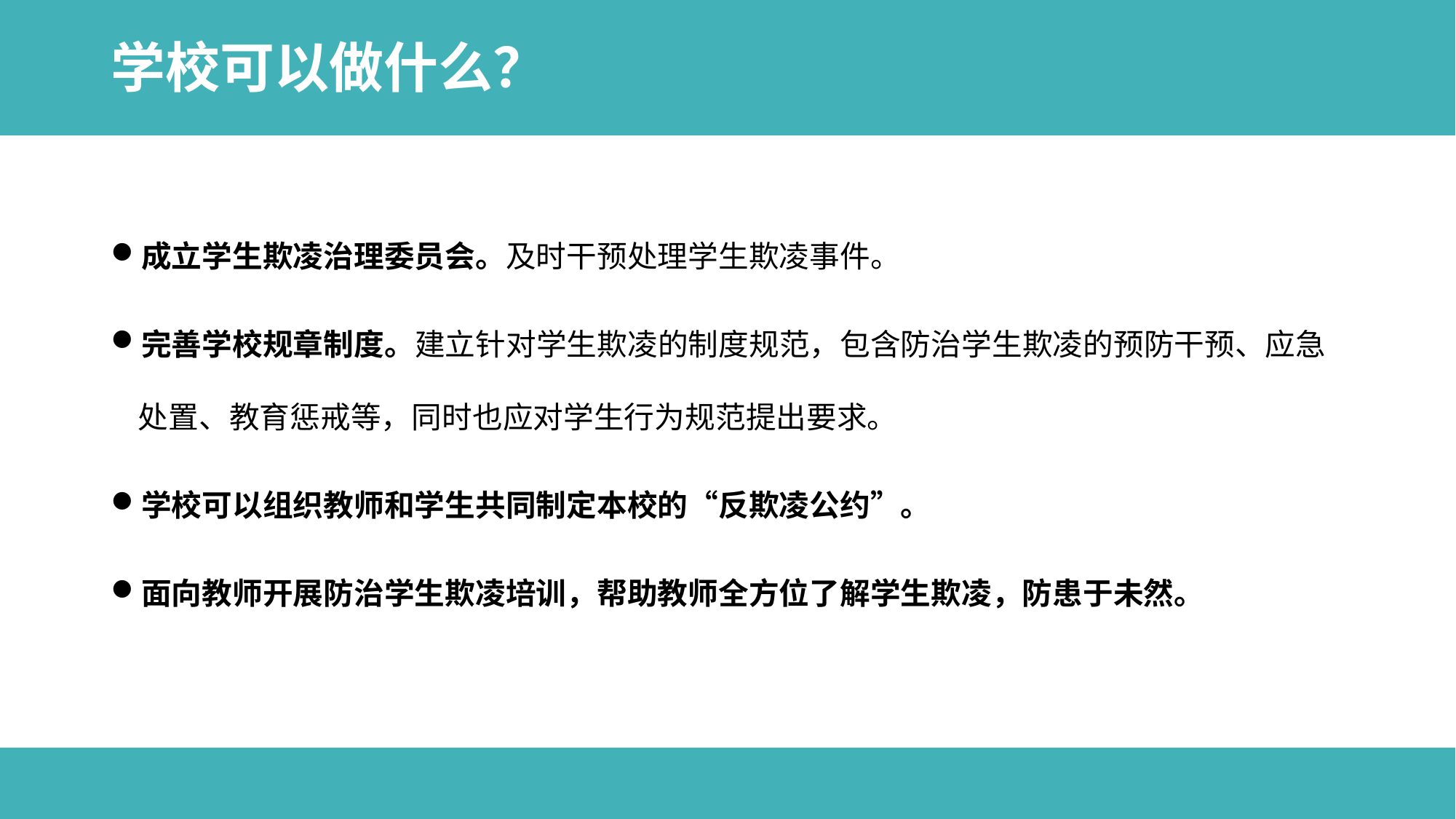

# 学校可以做什么？
成立学生欺凌治理委员会。及时干预处理学生欺凌事件。
完善学校规章制度。建立针对学生欺凌的制度规范，包含防治学生欺凌的预防干预、应急处置、教育惩戒等，同时也应对学生行为规范提出要求。
学校可以组织教师和学生共同制定本校的“反欺凌公约”。
面向教师开展防治学生欺凌培训，帮助教师全方位了解学生欺凌，防患于未然。